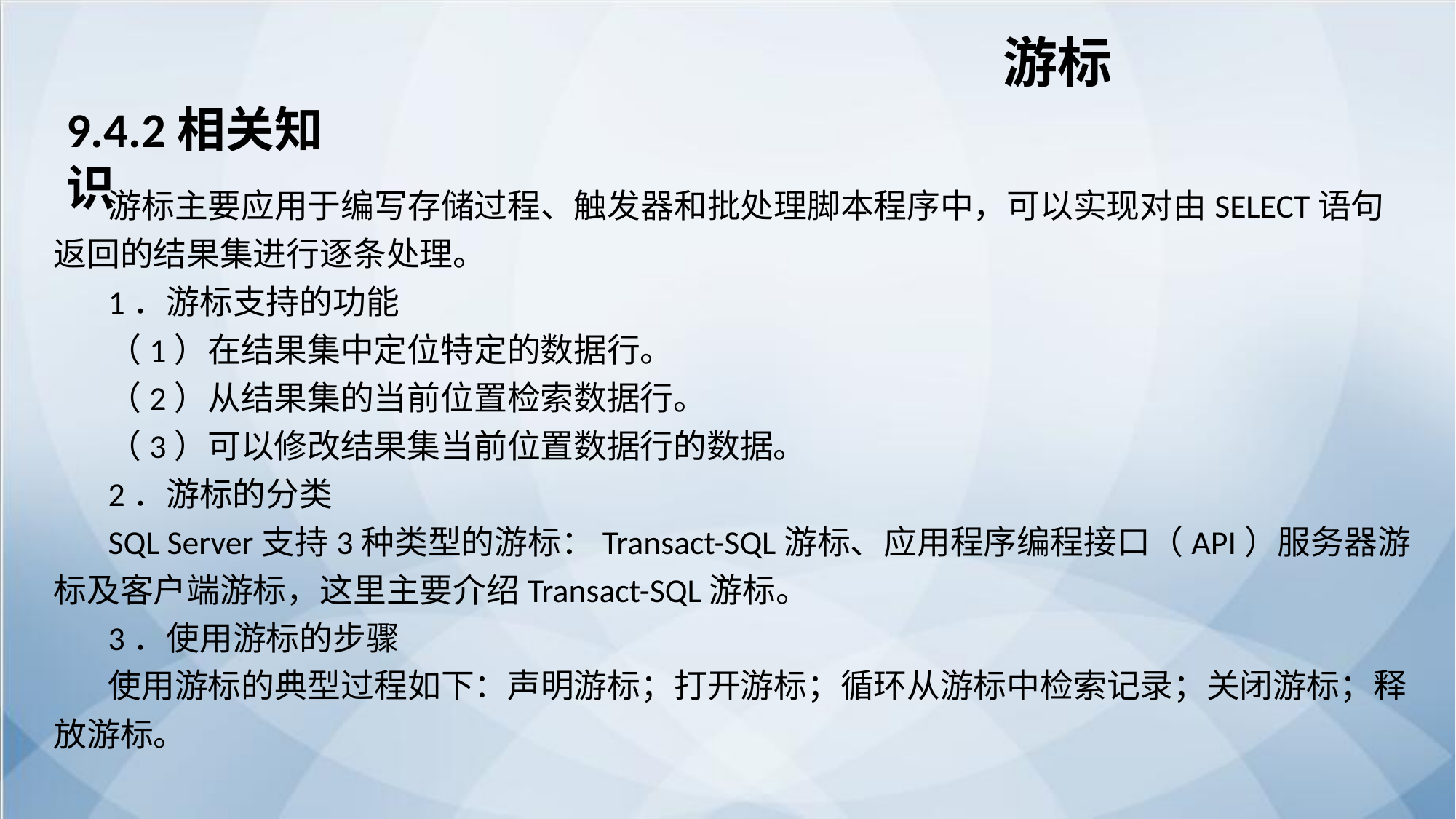

游标
9.4.2相关知识
游标主要应用于编写存储过程、触发器和批处理脚本程序中，可以实现对由SELECT语句返回的结果集进行逐条处理。
1．游标支持的功能
（1）在结果集中定位特定的数据行。
（2）从结果集的当前位置检索数据行。
（3）可以修改结果集当前位置数据行的数据。
2．游标的分类
SQL Server支持3种类型的游标：Transact-SQL游标、应用程序编程接口（API）服务器游标及客户端游标，这里主要介绍Transact-SQL游标。
3．使用游标的步骤
使用游标的典型过程如下：声明游标；打开游标；循环从游标中检索记录；关闭游标；释放游标。